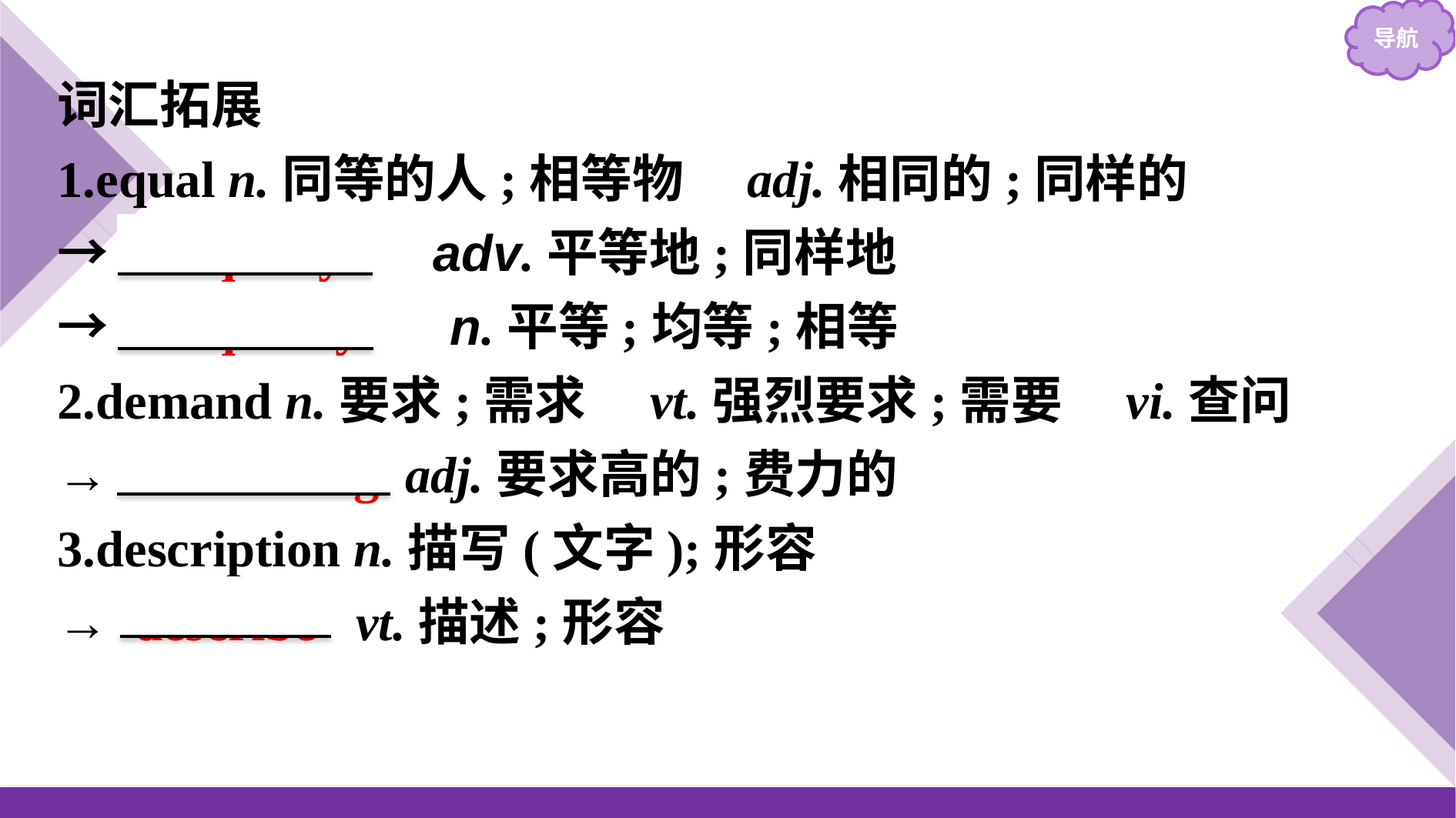

词汇拓展
1.equal n.同等的人;相等物　adj.相同的;同样的
→　equally　 adv.平等地;同样地
→　equality　 n.平等;均等;相等
2.demand n.要求;需求　vt.强烈要求;需要　vi.查问
→  demanding  adj.要求高的;费力的
3.description n.描写(文字);形容
→  describe   vt.描述;形容